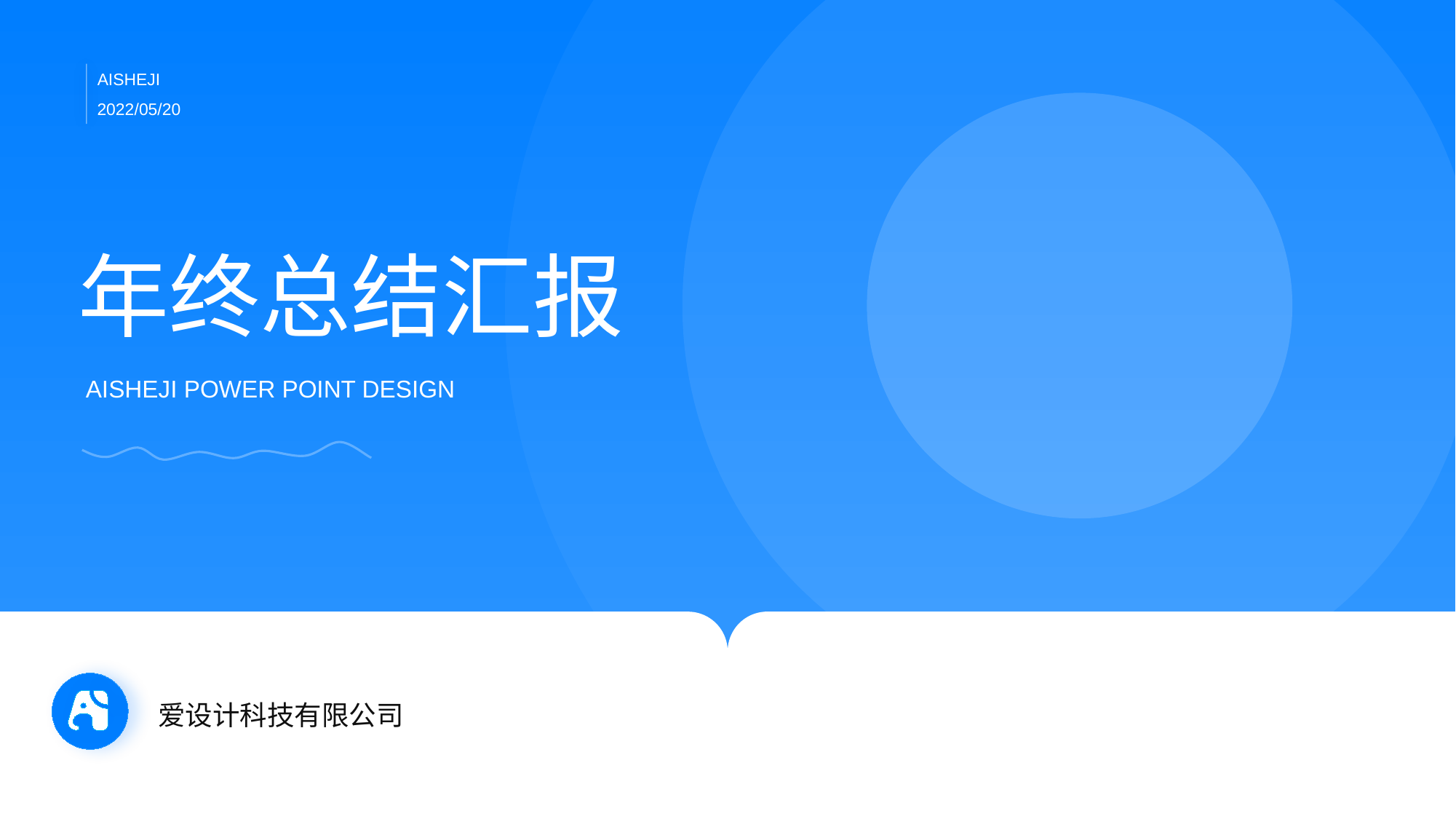

AISHEJI
2022/05/20
年终总结汇报
AISHEJI POWER POINT DESIGN

爱设计科技有限公司